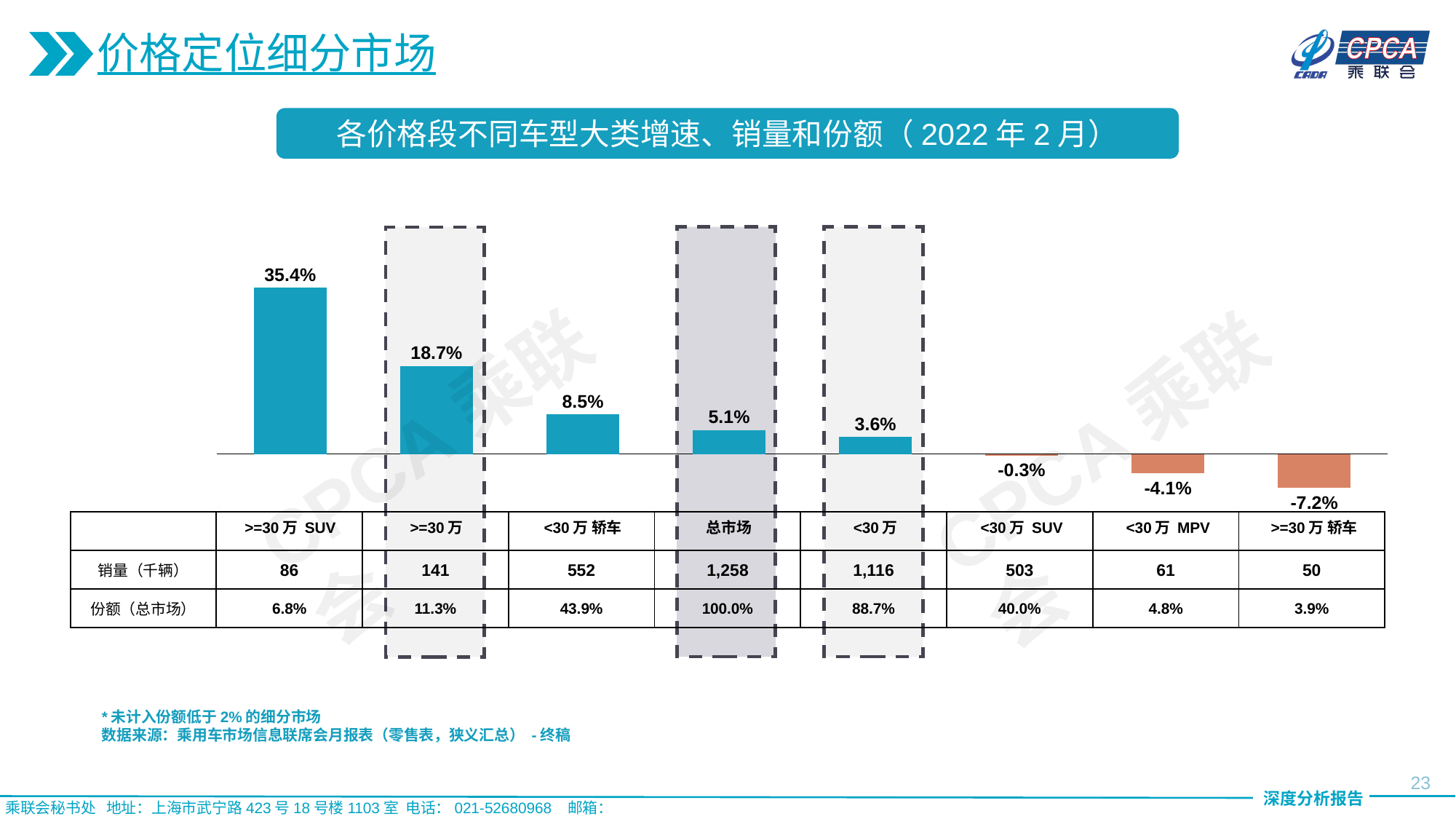

价格定位细分市场

各价格段不同车型大类增速、销量和份额（2022年2月）

35.4%

### Chart

| Category |  |
|---|---|
18.7%
CPCA乘联会
CPCA乘联会
8.5%
5.1%
3.6%
-0.3%
-4.1%
-7.2%
|  |  |  |  |  |  |  |  |  |
| --- | --- | --- | --- | --- | --- | --- | --- | --- |
| 销量（千辆） | 86 | 141 | 552 | 1,258 | 1,116 | 503 | 61 | 50 |
| 份额（总市场） | 6.8% | 11.3% | 43.9% | 100.0% | 88.7% | 40.0% | 4.8% | 3.9% |
>=30万 SUV
>=30万
<30万 轿车
总市场
<30万
<30万 SUV
<30万 MPV
>=30万 轿车
*未计入份额低于2%的细分市场
数据来源：乘用车市场信息联席会月报表（零售表，狭义汇总） -终稿
23